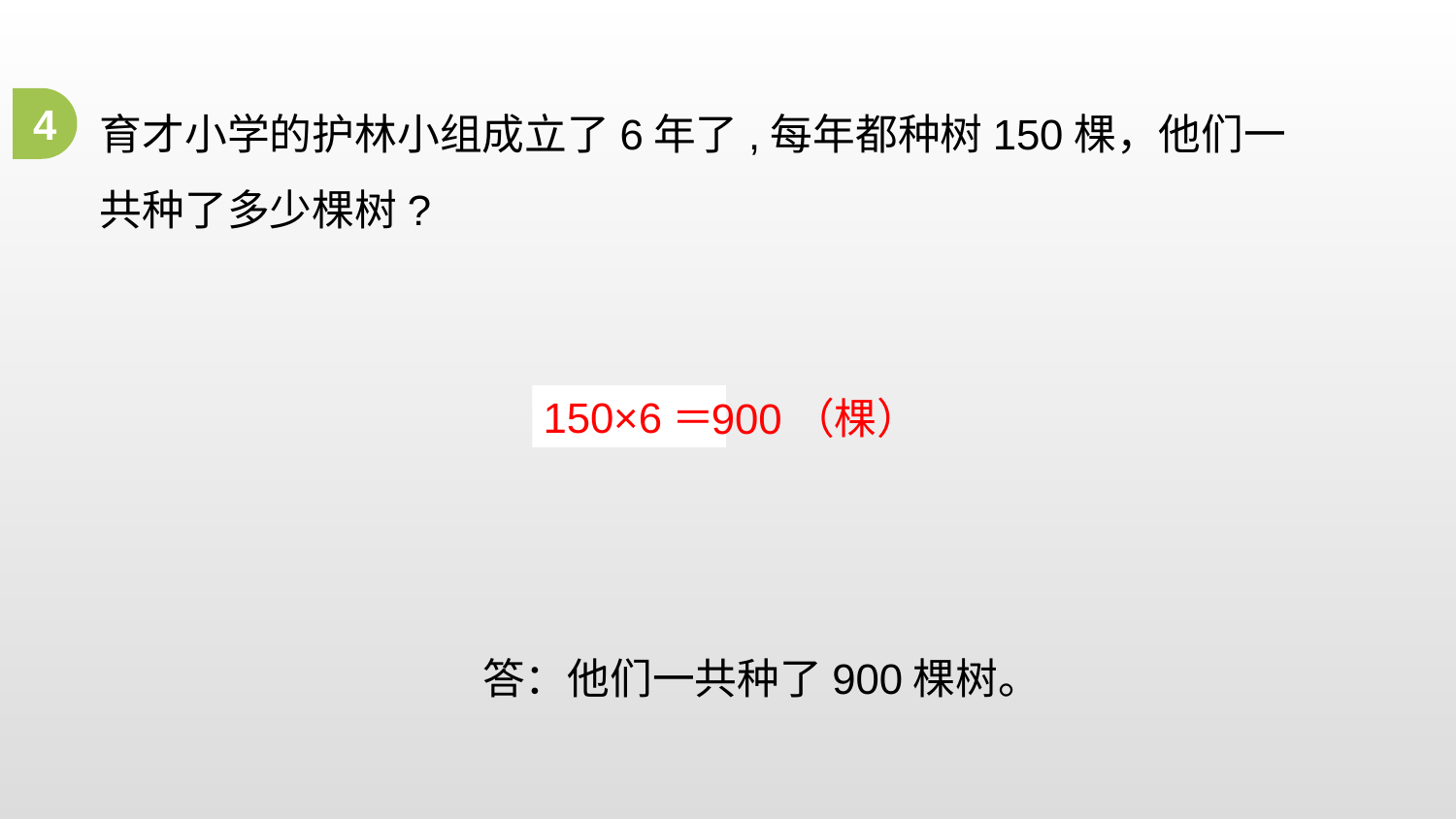

育才小学的护林小组成立了6年了,每年都种树150棵，他们一共种了多少棵树?
4
150×6＝
900（棵）
答：他们一共种了900棵树。